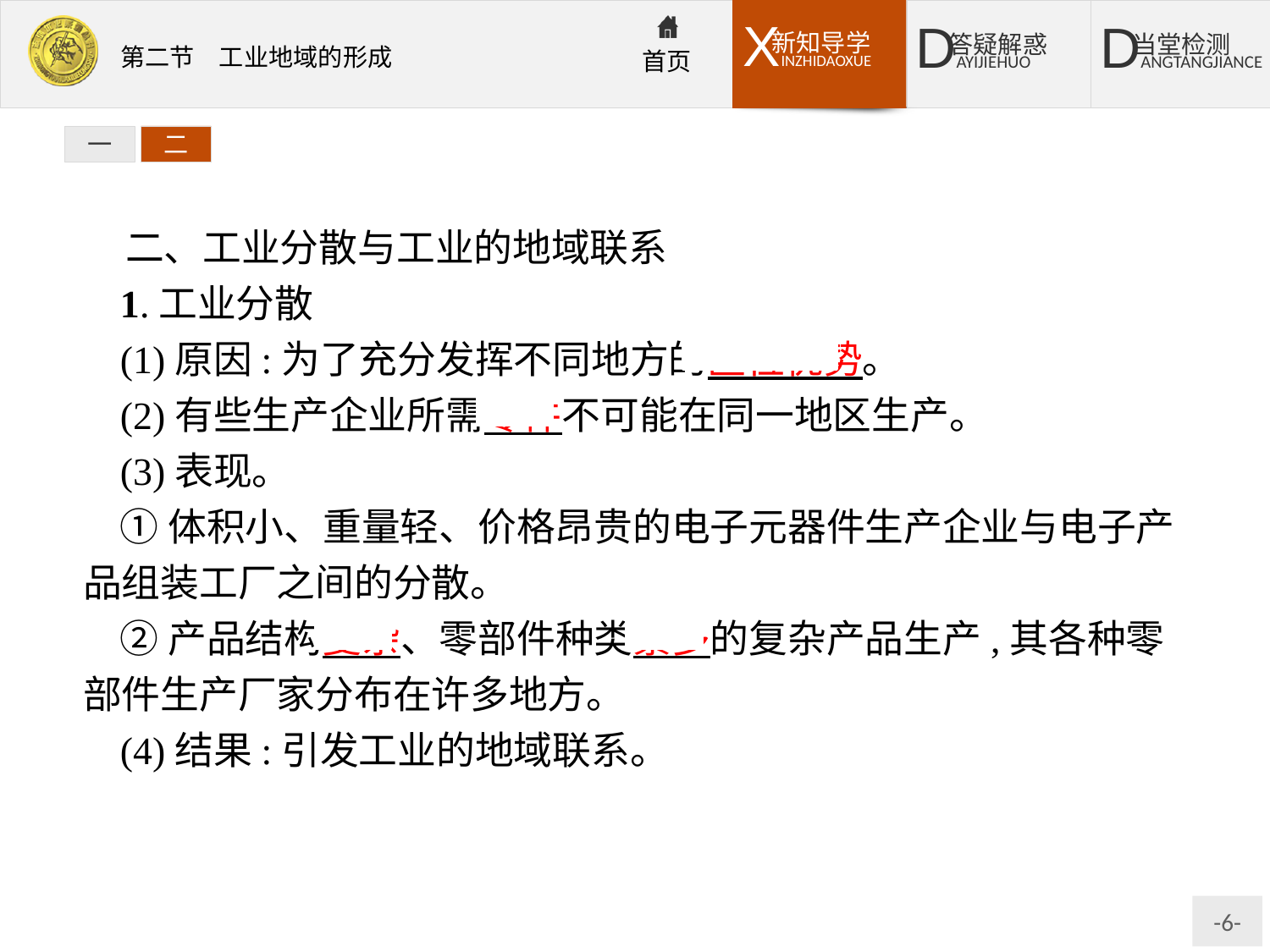

一
二
二、工业分散与工业的地域联系
1.工业分散
(1)原因:为了充分发挥不同地方的区位优势。
(2)有些生产企业所需零件不可能在同一地区生产。
(3)表现。
①体积小、重量轻、价格昂贵的电子元器件生产企业与电子产品组装工厂之间的分散。
②产品结构复杂、零部件种类繁多的复杂产品生产,其各种零部件生产厂家分布在许多地方。
(4)结果:引发工业的地域联系。